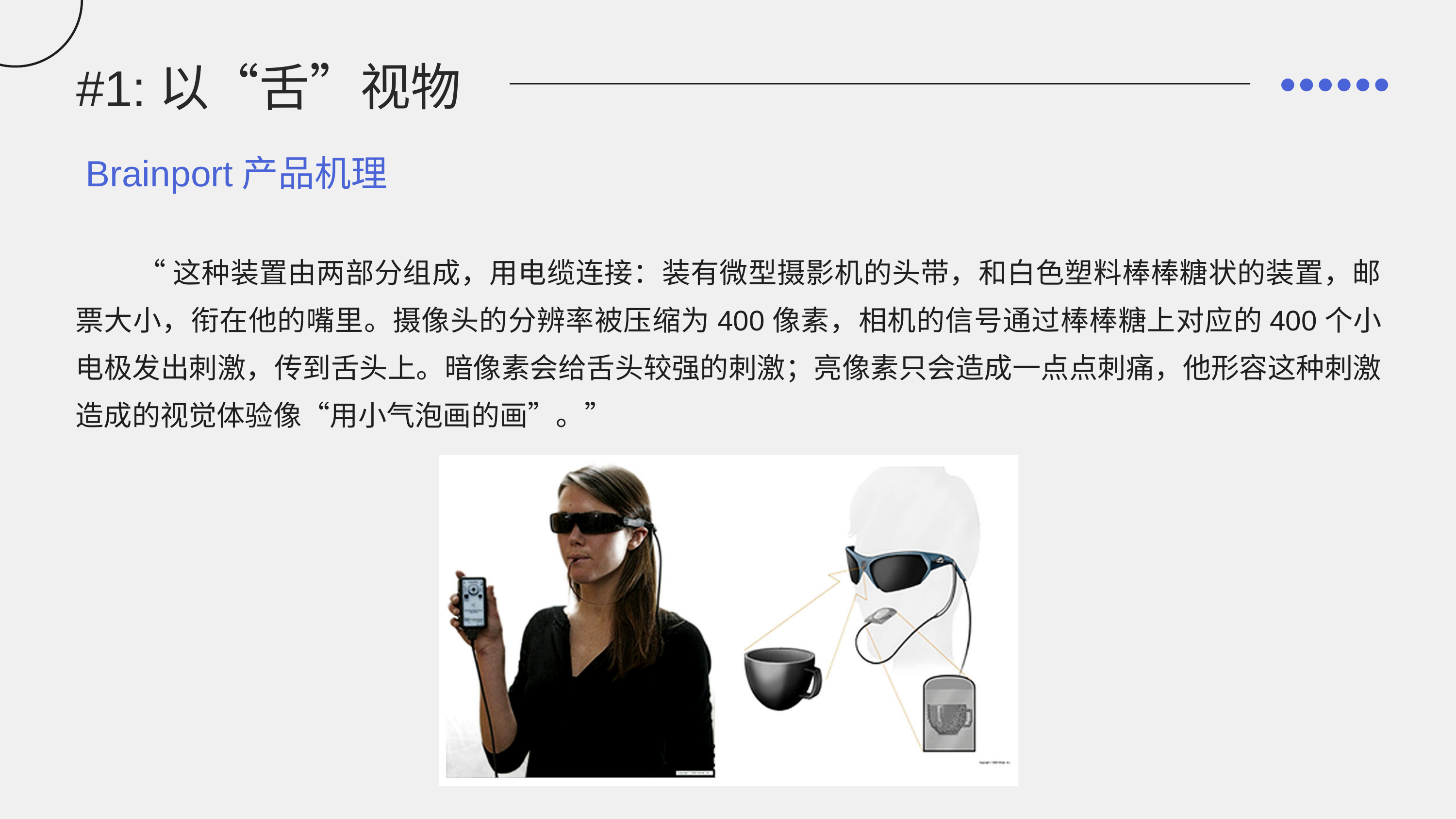

#1:以“舌”视物

 Brainport产品机理

         “这种装置由两部分组成，用电缆连接：装有微型摄影机的头带，和白色塑料棒棒糖状的装置，邮票大小，衔在他的嘴里。摄像头的分辨率被压缩为400像素，相机的信号通过棒棒糖上对应的400个小电极发出刺激，传到舌头上。暗像素会给舌头较强的刺激；亮像素只会造成一点点刺痛，他形容这种刺激造成的视觉体验像“用小气泡画的画”。”